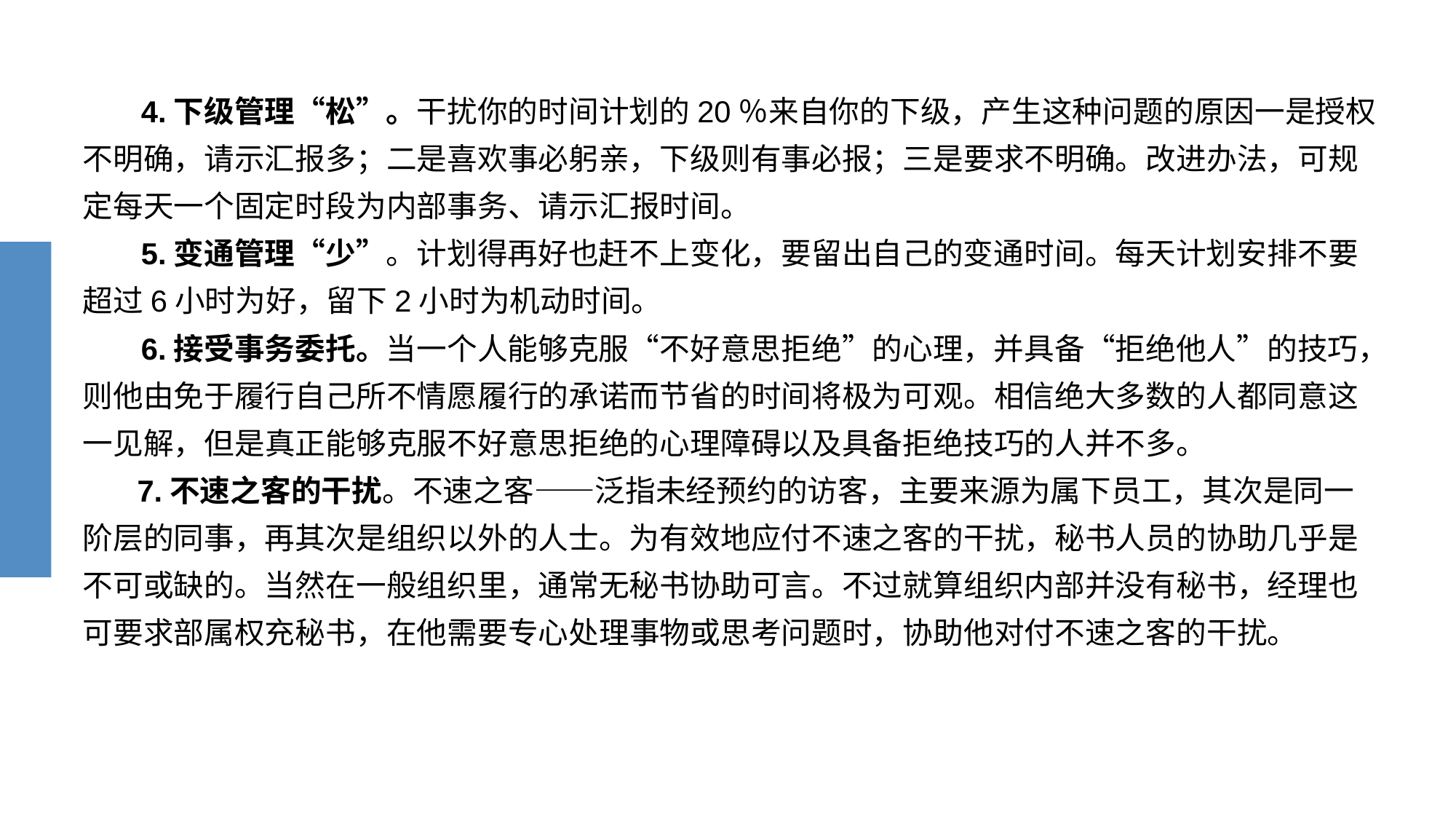

# 4.下级管理“松”。干扰你的时间计划的20％来自你的下级，产生这种问题的原因一是授权不明确，请示汇报多；二是喜欢事必躬亲，下级则有事必报；三是要求不明确。改进办法，可规定每天一个固定时段为内部事务、请示汇报时间。
       5.变通管理“少”。计划得再好也赶不上变化，要留出自己的变通时间。每天计划安排不要超过6小时为好，留下2小时为机动时间。
       6.接受事务委托。当一个人能够克服“不好意思拒绝”的心理，并具备“拒绝他人”的技巧，则他由免于履行自己所不情愿履行的承诺而节省的时间将极为可观。相信绝大多数的人都同意这一见解，但是真正能够克服不好意思拒绝的心理障碍以及具备拒绝技巧的人并不多。
       7.不速之客的干扰。不速之客——泛指未经预约的访客，主要来源为属下员工，其次是同一阶层的同事，再其次是组织以外的人士。为有效地应付不速之客的干扰，秘书人员的协助几乎是不可或缺的。当然在一般组织里，通常无秘书协助可言。不过就算组织内部并没有秘书，经理也可要求部属权充秘书，在他需要专心处理事物或思考问题时，协助他对付不速之客的干扰。